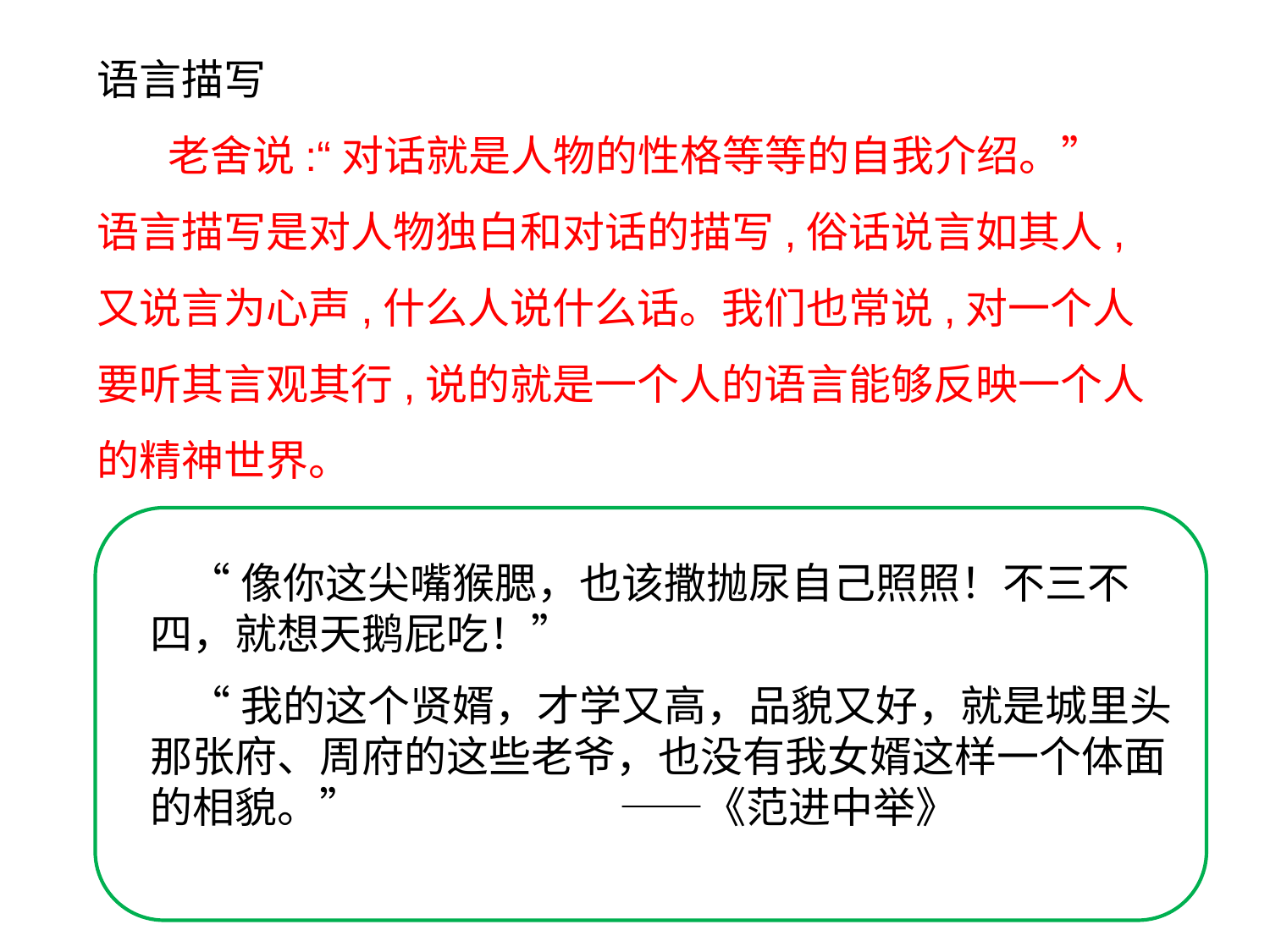

语言描写
　   老舍说:“对话就是人物的性格等等的自我介绍。”语言描写是对人物独白和对话的描写,俗话说言如其人,又说言为心声,什么人说什么话。我们也常说,对一个人要听其言观其行,说的就是一个人的语言能够反映一个人的精神世界。

    “像你这尖嘴猴腮，也该撒抛尿自己照照！不三不四，就想天鹅屁吃！”
    “我的这个贤婿，才学又高，品貌又好，就是城里头那张府、周府的这些老爷，也没有我女婿这样一个体面的相貌。”                           ——《范进中举》